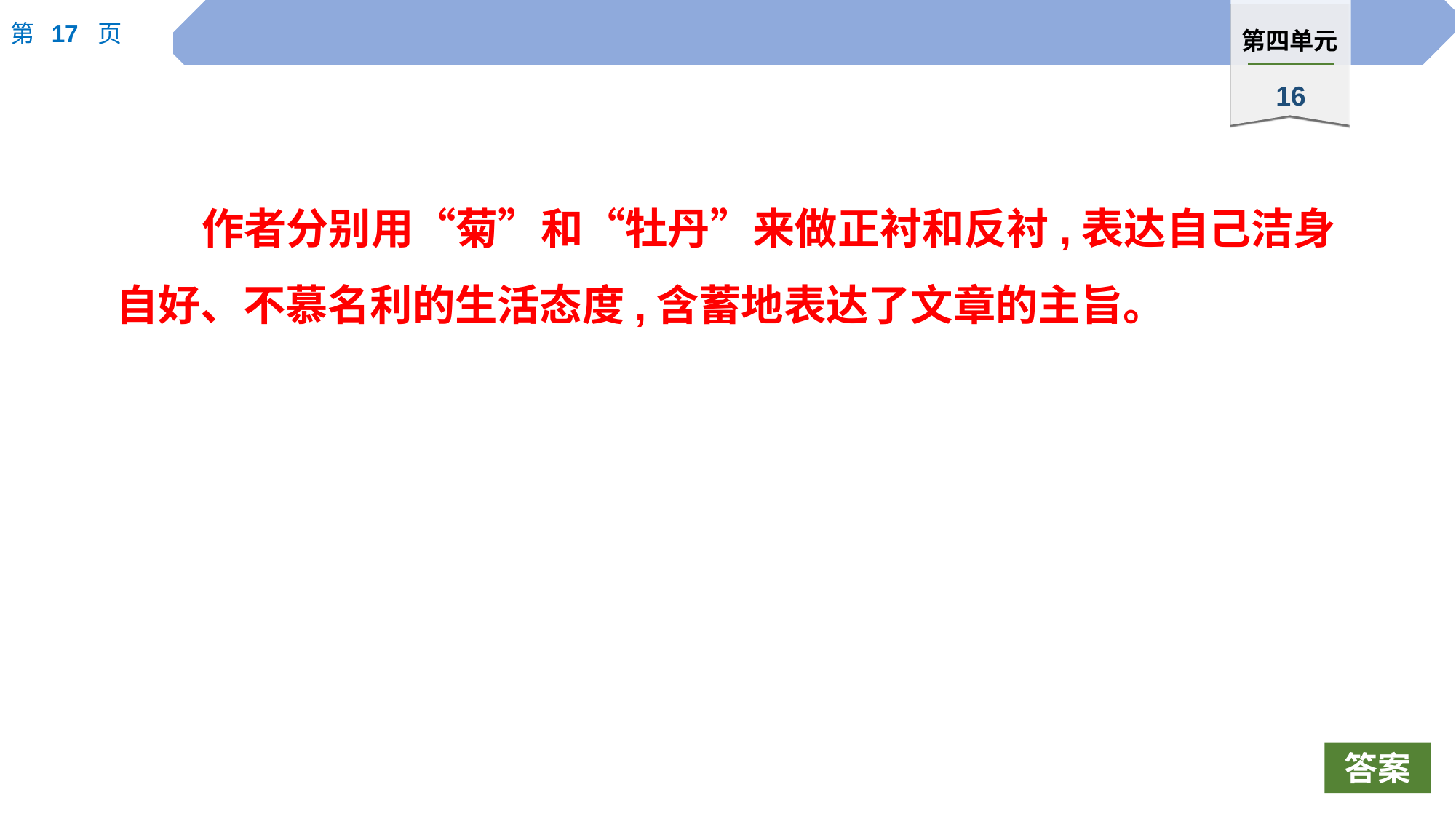

作者分别用“菊”和“牡丹”来做正衬和反衬,表达自己洁身自好、不慕名利的生活态度,含蓄地表达了文章的主旨。
答案